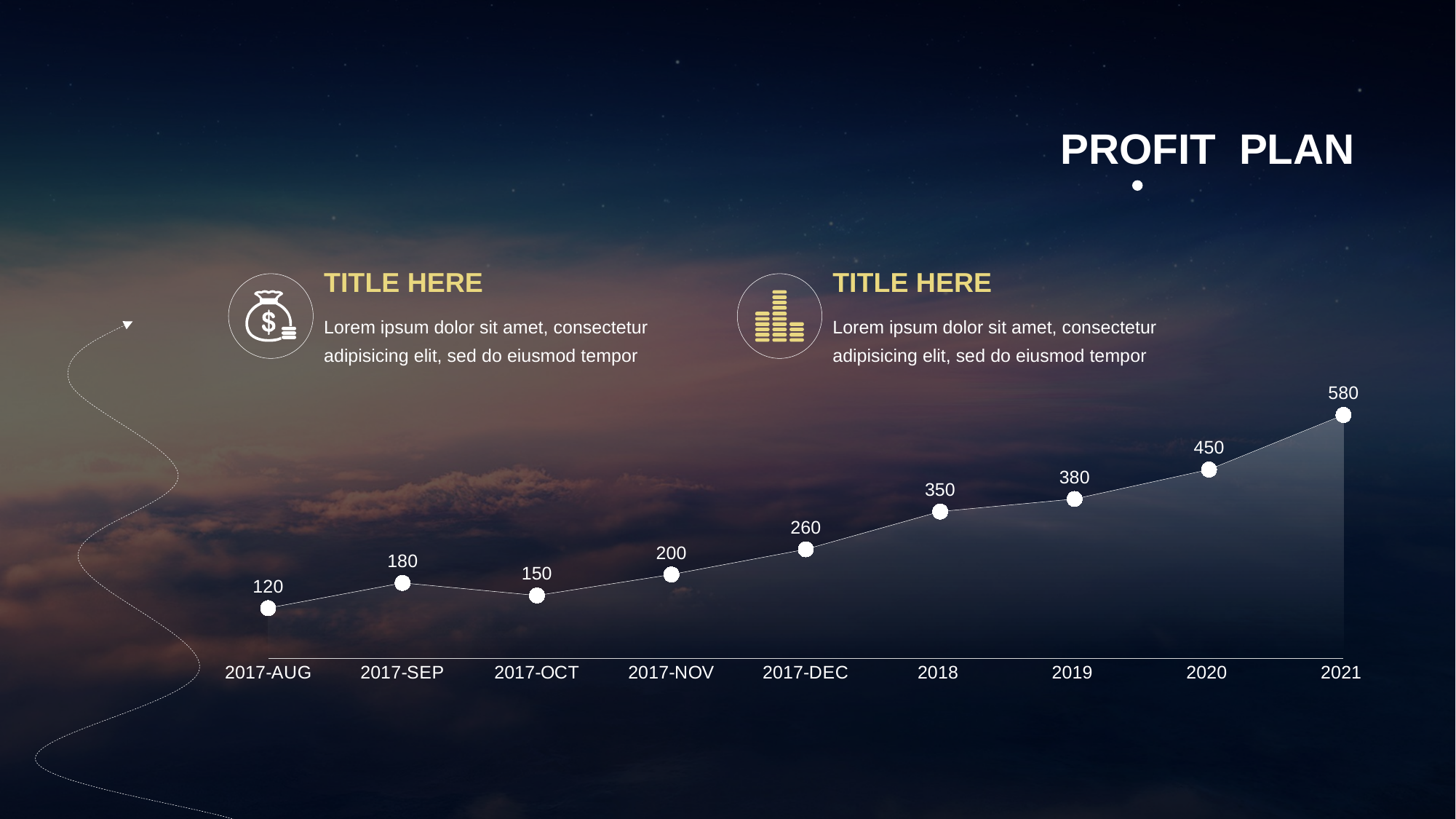

PROFIT  PLAN

TITLE HERE

Lorem ipsum dolor sit amet, consectetur adipisicing elit, sed do eiusmod tempor
TITLE HERE

Lorem ipsum dolor sit amet, consectetur adipisicing elit, sed do eiusmod tempor

### Chart

| Category | 系列 1 | 系列 2 |
|---|---|---|
| 2017-AUG | 120.0 | 120.0 |
| 2017-SEP | 180.0 | 180.0 |
| 2017-OCT | 150.0 | 150.0 |
| 2017-NOV | 200.0 | 200.0 |
| 2017-DEC | 260.0 | 260.0 |
| 2018  | 350.0 | 350.0 |
| 2019  | 380.0 | 380.0 |
| 2020  | 450.0 | 450.0 |
| 2021  | 580.0 | 580.0 |